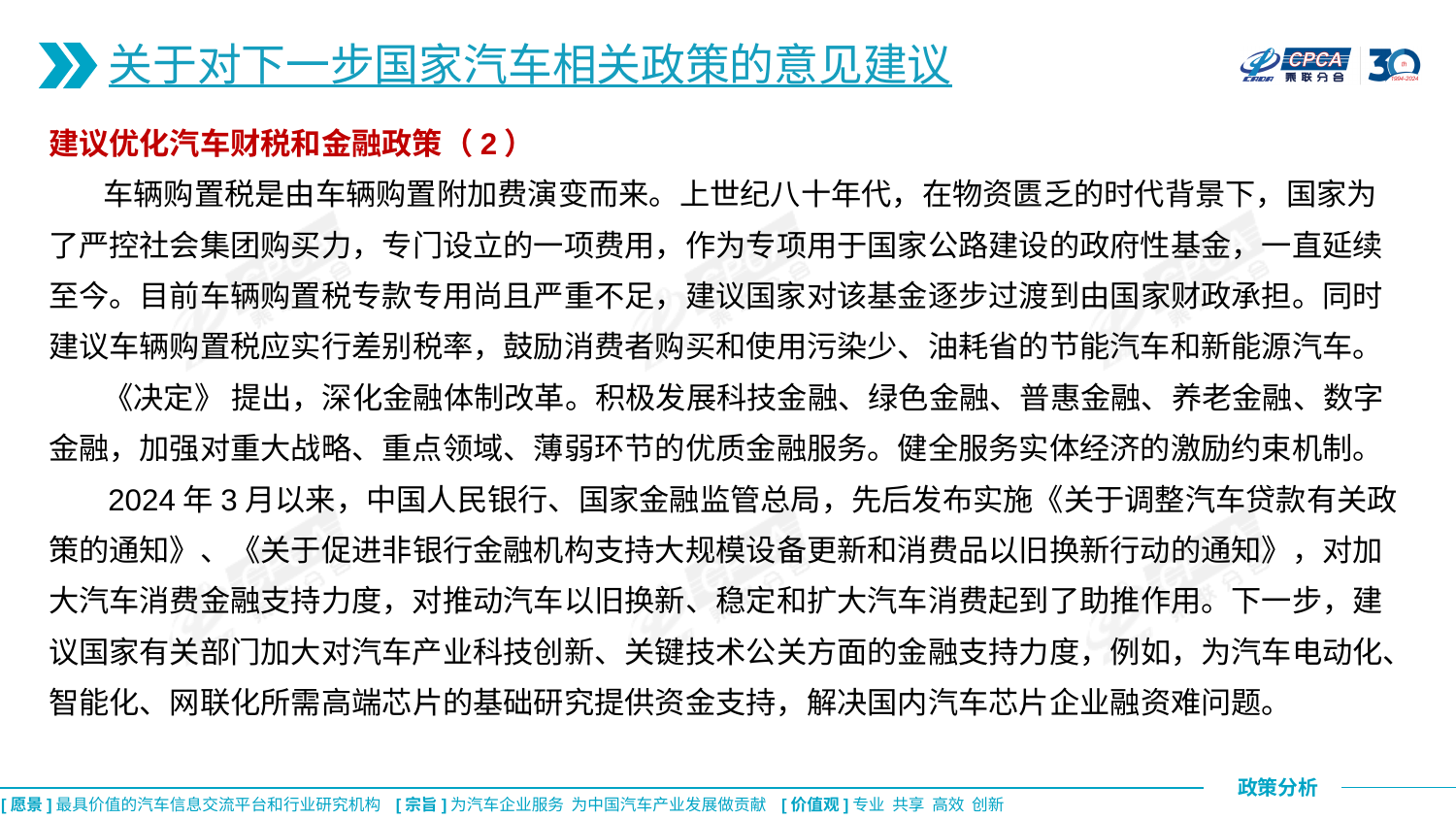

关于对下一步国家汽车相关政策的意见建议
建议优化汽车财税和金融政策（2）
       车辆购置税是由车辆购置附加费演变而来。上世纪八十年代，在物资匮乏的时代背景下，国家为了严控社会集团购买力，专门设立的一项费用，作为专项用于国家公路建设的政府性基金，一直延续至今。目前车辆购置税专款专用尚且严重不足，建议国家对该基金逐步过渡到由国家财政承担。同时建议车辆购置税应实行差别税率，鼓励消费者购买和使用污染少、油耗省的节能汽车和新能源汽车。
       《决定》 提出，深化金融体制改革。积极发展科技金融、绿色金融、普惠金融、养老金融、数字金融，加强对重大战略、重点领域、薄弱环节的优质金融服务。健全服务实体经济的激励约束机制。
       2024年3月以来，中国人民银行、国家金融监管总局，先后发布实施《关于调整汽车贷款有关政策的通知》、《关于促进非银行金融机构支持大规模设备更新和消费品以旧换新行动的通知》，对加大汽车消费金融支持力度，对推动汽车以旧换新、稳定和扩大汽车消费起到了助推作用。下一步，建议国家有关部门加大对汽车产业科技创新、关键技术公关方面的金融支持力度，例如，为汽车电动化、智能化、网联化所需高端芯片的基础研究提供资金支持，解决国内汽车芯片企业融资难问题。